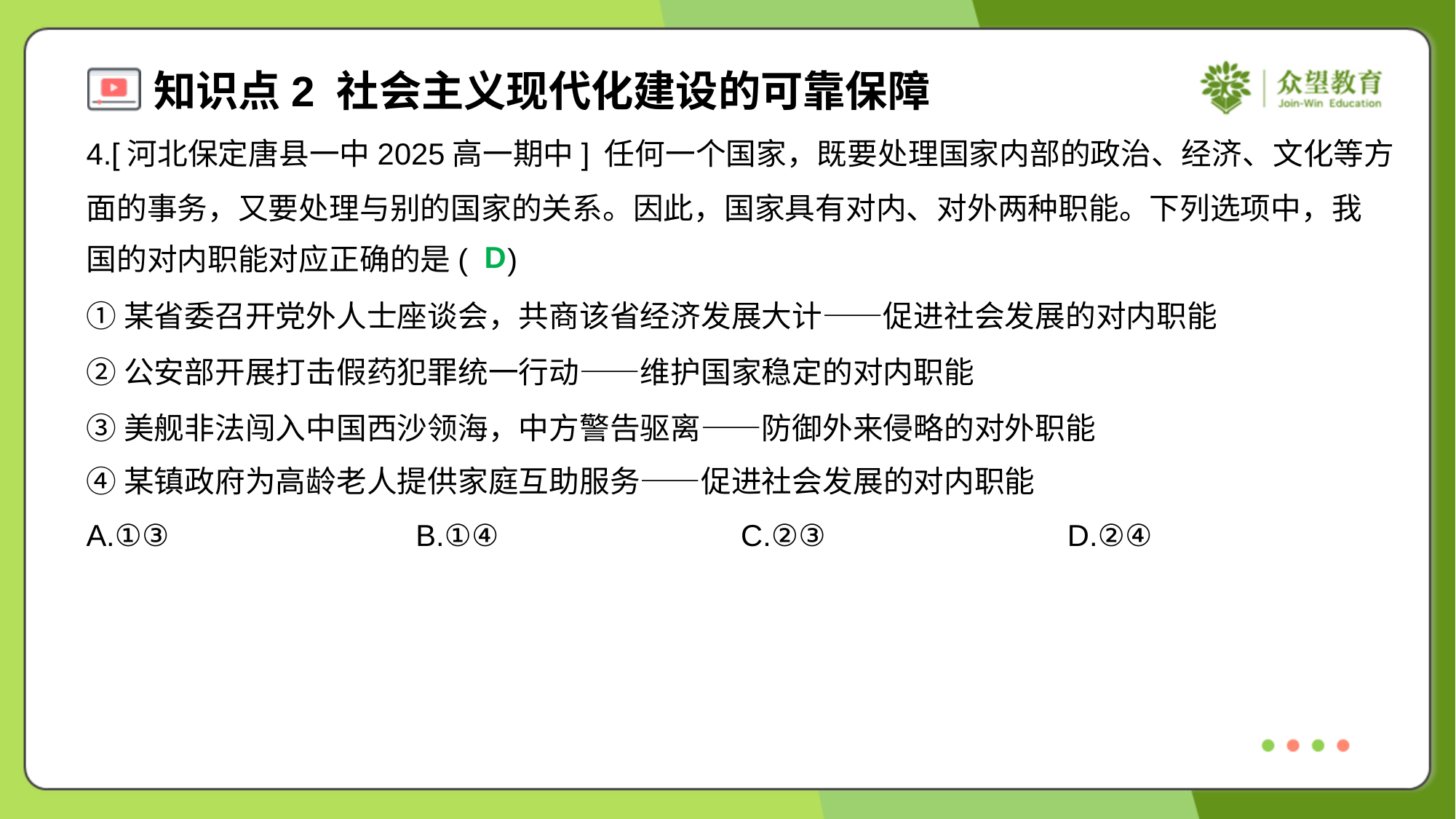

4.[河北保定唐县一中2025高一期中] 任何一个国家，既要处理国家内部的政治、经济、文化等方
面的事务，又要处理与别的国家的关系。因此，国家具有对内、对外两种职能。下列选项中，我
国的对内职能对应正确的是(     )
D
①某省委召开党外人士座谈会，共商该省经济发展大计——促进社会发展的对内职能
②公安部开展打击假药犯罪统一行动——维护国家稳定的对内职能
③美舰非法闯入中国西沙领海，中方警告驱离——防御外来侵略的对外职能
④某镇政府为高龄老人提供家庭互助服务——促进社会发展的对内职能
A.①③	B.①④	C.②③	D.②④